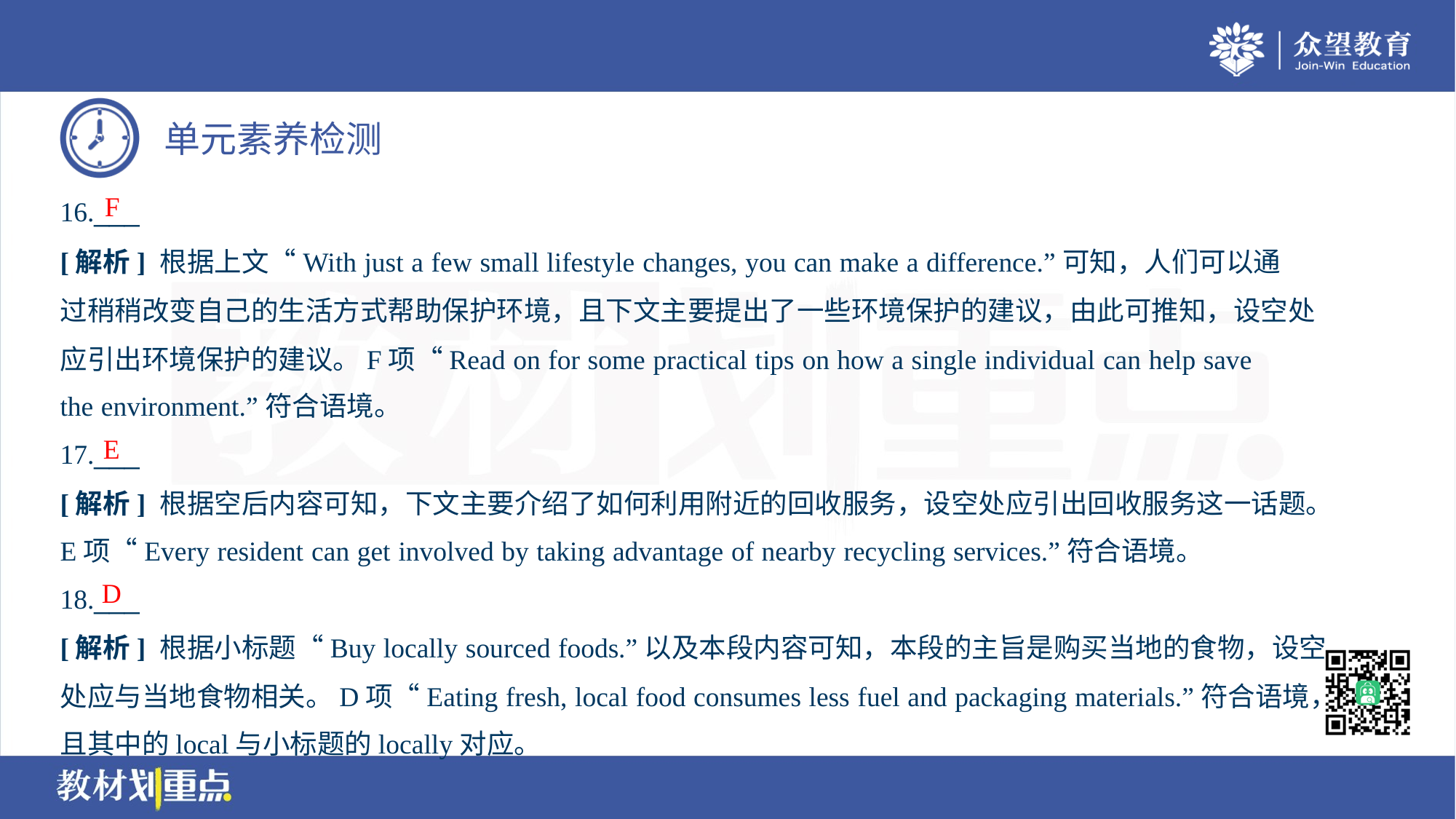

F
16.___
[解析] 根据上文“With just a few small lifestyle changes, you can make a difference.”可知，人们可以通
过稍稍改变自己的生活方式帮助保护环境，且下文主要提出了一些环境保护的建议，由此可推知，设空处
应引出环境保护的建议。F项“Read on for some practical tips on how a single individual can help save
the environment.”符合语境。
E
17.___
[解析] 根据空后内容可知，下文主要介绍了如何利用附近的回收服务，设空处应引出回收服务这一话题。
E项“Every resident can get involved by taking advantage of nearby recycling services.”符合语境。
D
18.___
[解析] 根据小标题“Buy locally sourced foods.”以及本段内容可知，本段的主旨是购买当地的食物，设空
处应与当地食物相关。D项“Eating fresh, local food consumes less fuel and packaging materials.”符合语境，
且其中的local与小标题的locally对应。